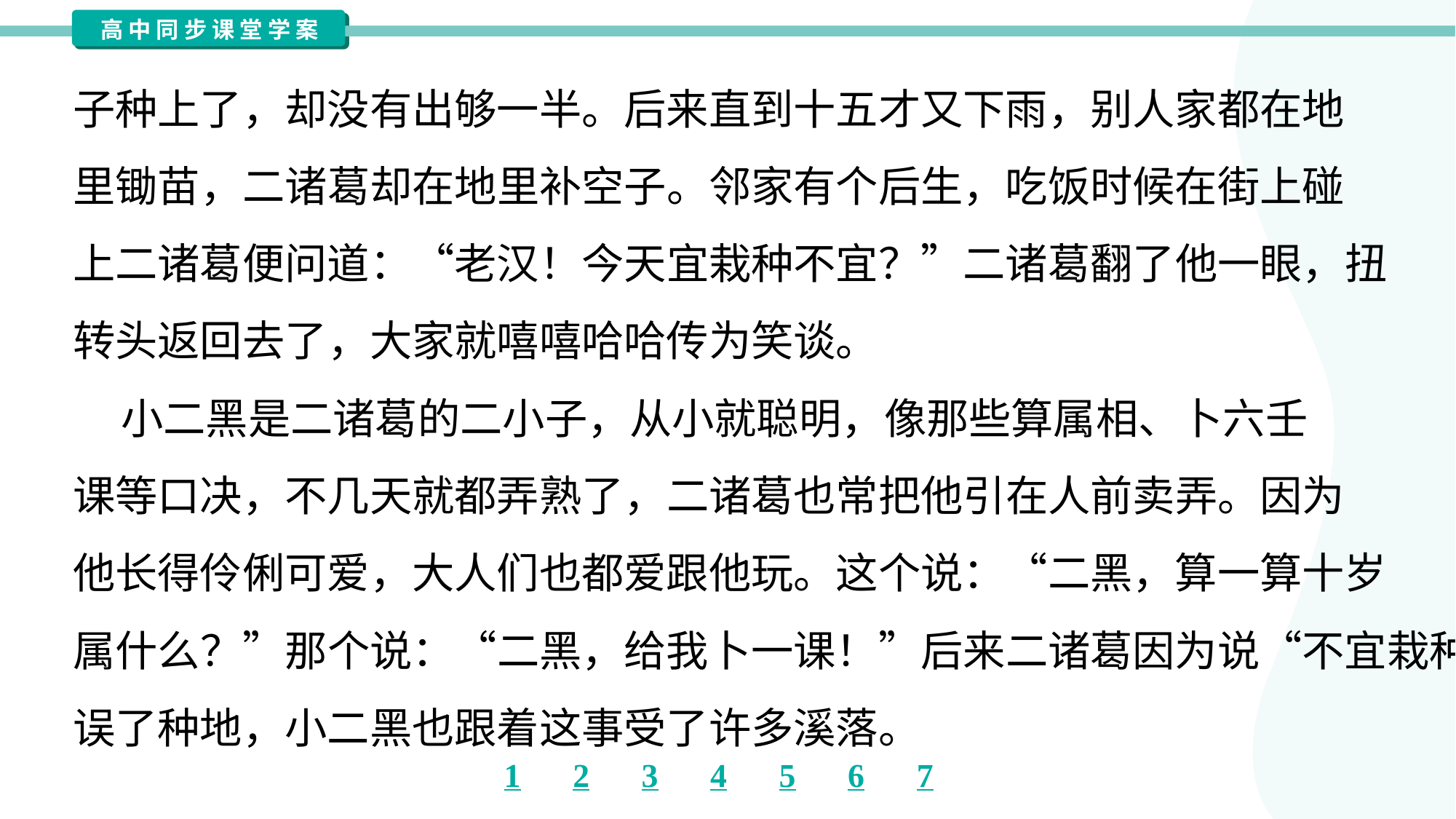

子种上了，却没有出够一半。后来直到十五才又下雨，别人家都在地
里锄苗，二诸葛却在地里补空子。邻家有个后生，吃饭时候在街上碰
上二诸葛便问道：“老汉！今天宜栽种不宜？”二诸葛翻了他一眼，扭
转头返回去了，大家就嘻嘻哈哈传为笑谈。
    小二黑是二诸葛的二小子，从小就聪明，像那些算属相、卜六壬
课等口决，不几天就都弄熟了，二诸葛也常把他引在人前卖弄。因为
他长得伶俐可爱，大人们也都爱跟他玩。这个说：“二黑，算一算十岁
属什么？”那个说：“二黑，给我卜一课！”后来二诸葛因为说“不宜栽种”
误了种地，小二黑也跟着这事受了许多溪落。